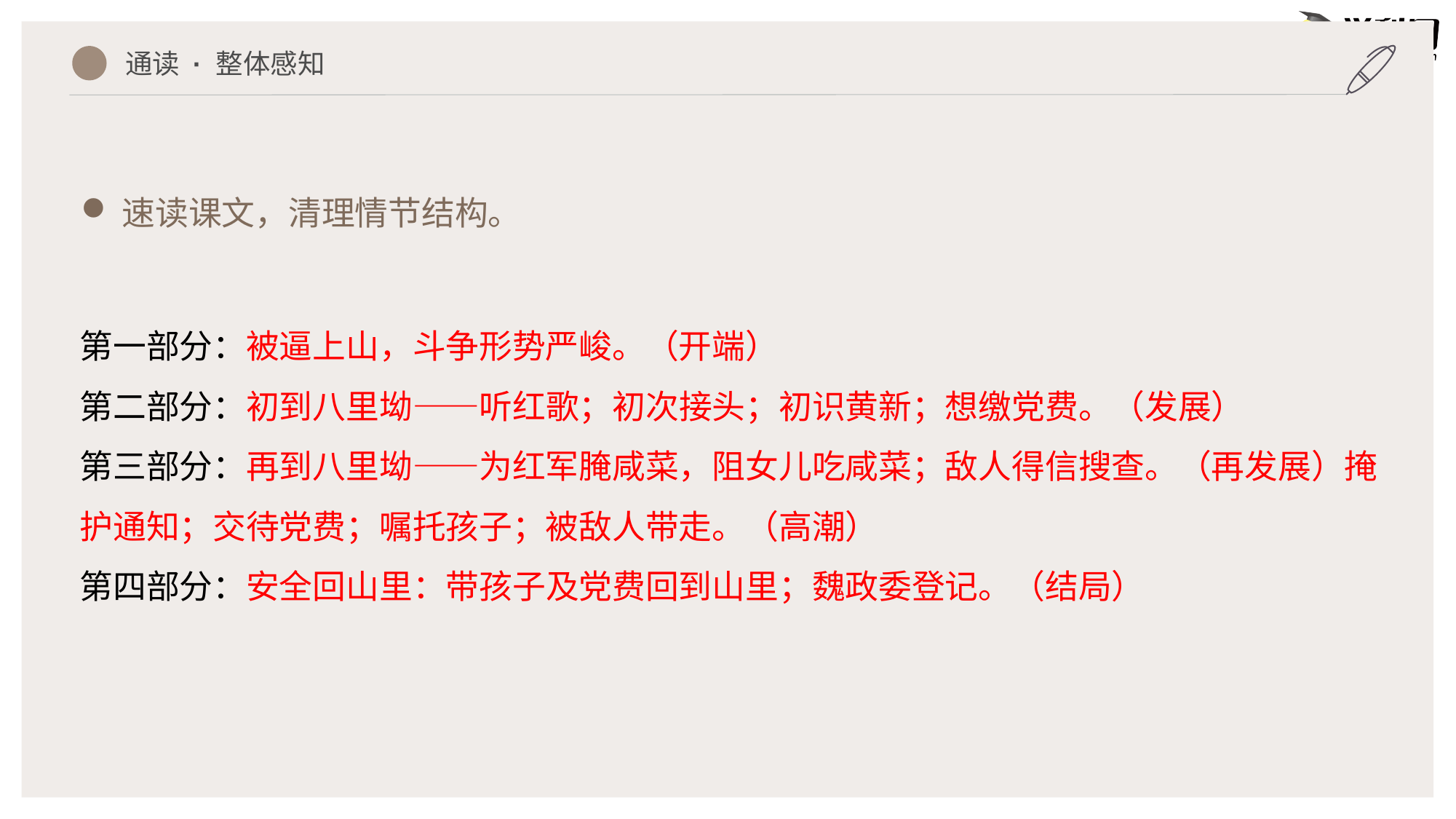

速读课文，清理情节结构。
通读 · 整体感知

第一部分：被逼上山，斗争形势严峻。（开端）
第二部分：初到八里坳——听红歌；初次接头；初识黄新；想缴党费。（发展）
第三部分：再到八里坳——为红军腌咸菜，阻女儿吃咸菜；敌人得信搜查。（再发展）掩护通知；交待党费；嘱托孩子；被敌人带走。（高潮）
第四部分：安全回山里：带孩子及党费回到山里；魏政委登记。（结局）